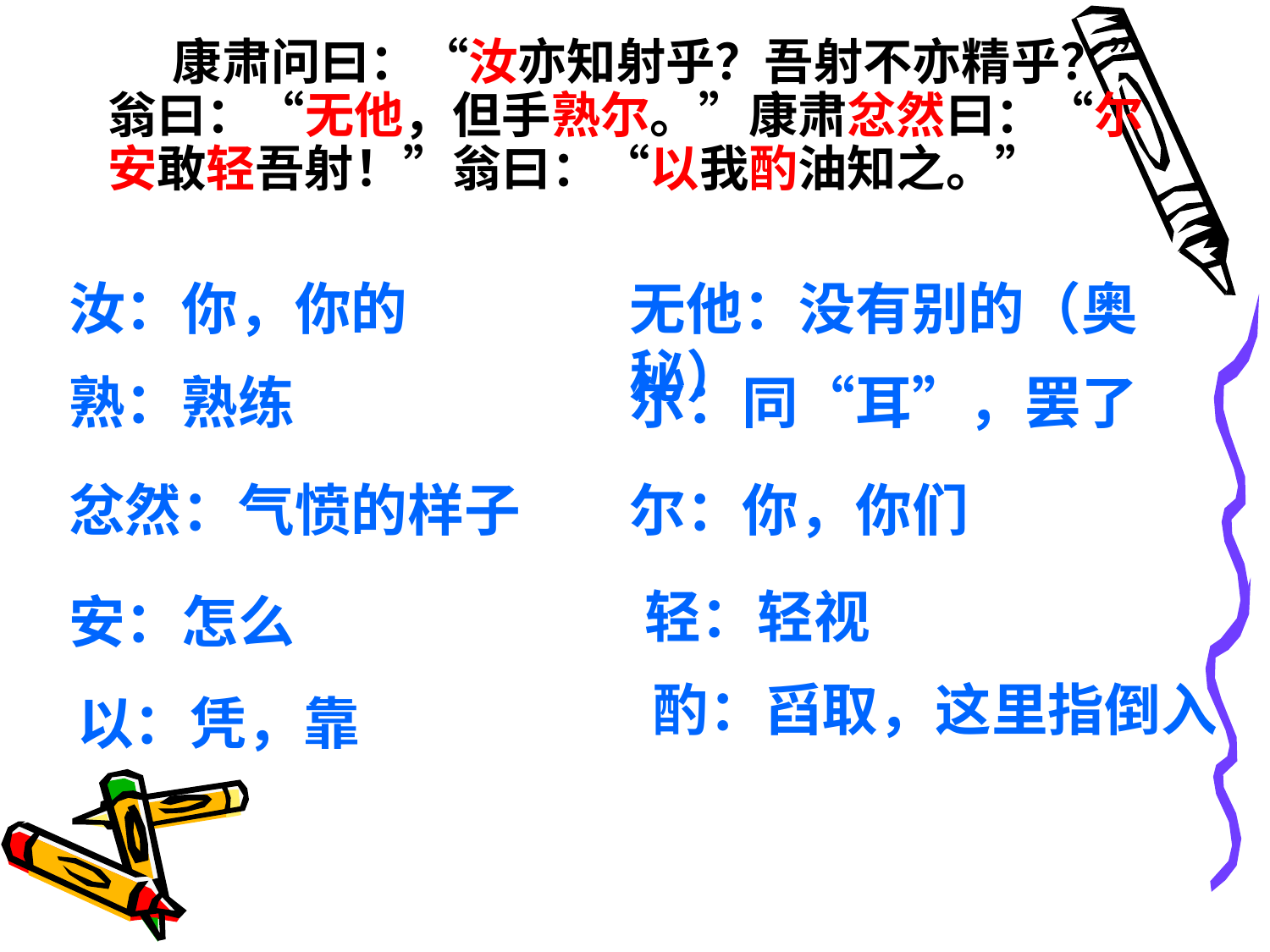

康肃问曰：“汝亦知射乎？吾射不亦精乎？”翁曰：“无他，但手熟尔。”康肃忿然曰：“尔安敢轻吾射！”翁曰：“以我酌油知之。”
汝：你，你的
无他：没有别的（奥秘）
熟：熟练
尔：同“耳”，罢了
忿然：气愤的样子
尔：你，你们
轻：轻视
安：怎么
酌：舀取，这里指倒入
以：凭，靠